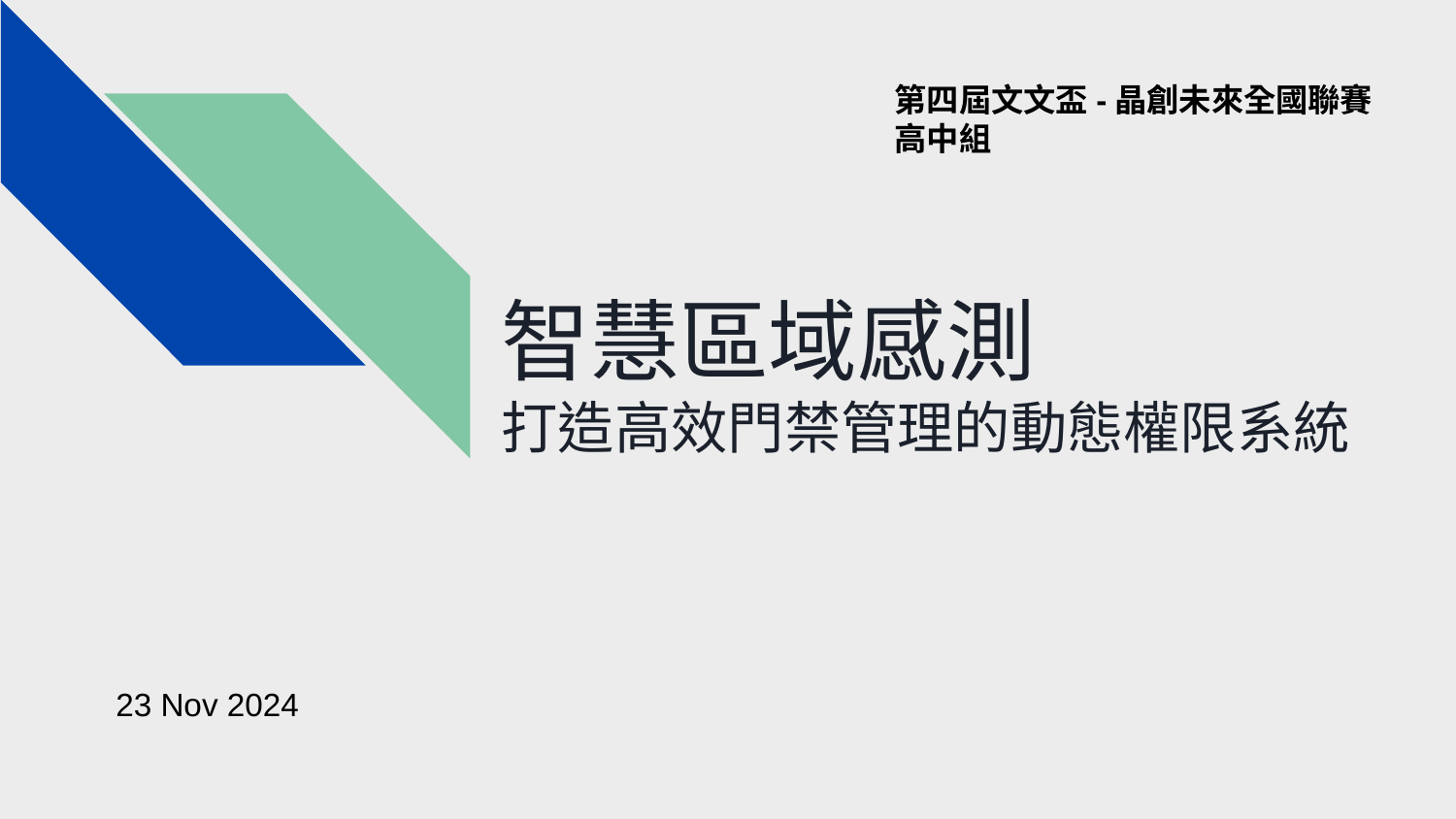

第四屆文文盃-晶創未來全國聯賽
高中組
# 智慧區域感測 打造高效門禁管理的動態權限系統
23 Nov 2024